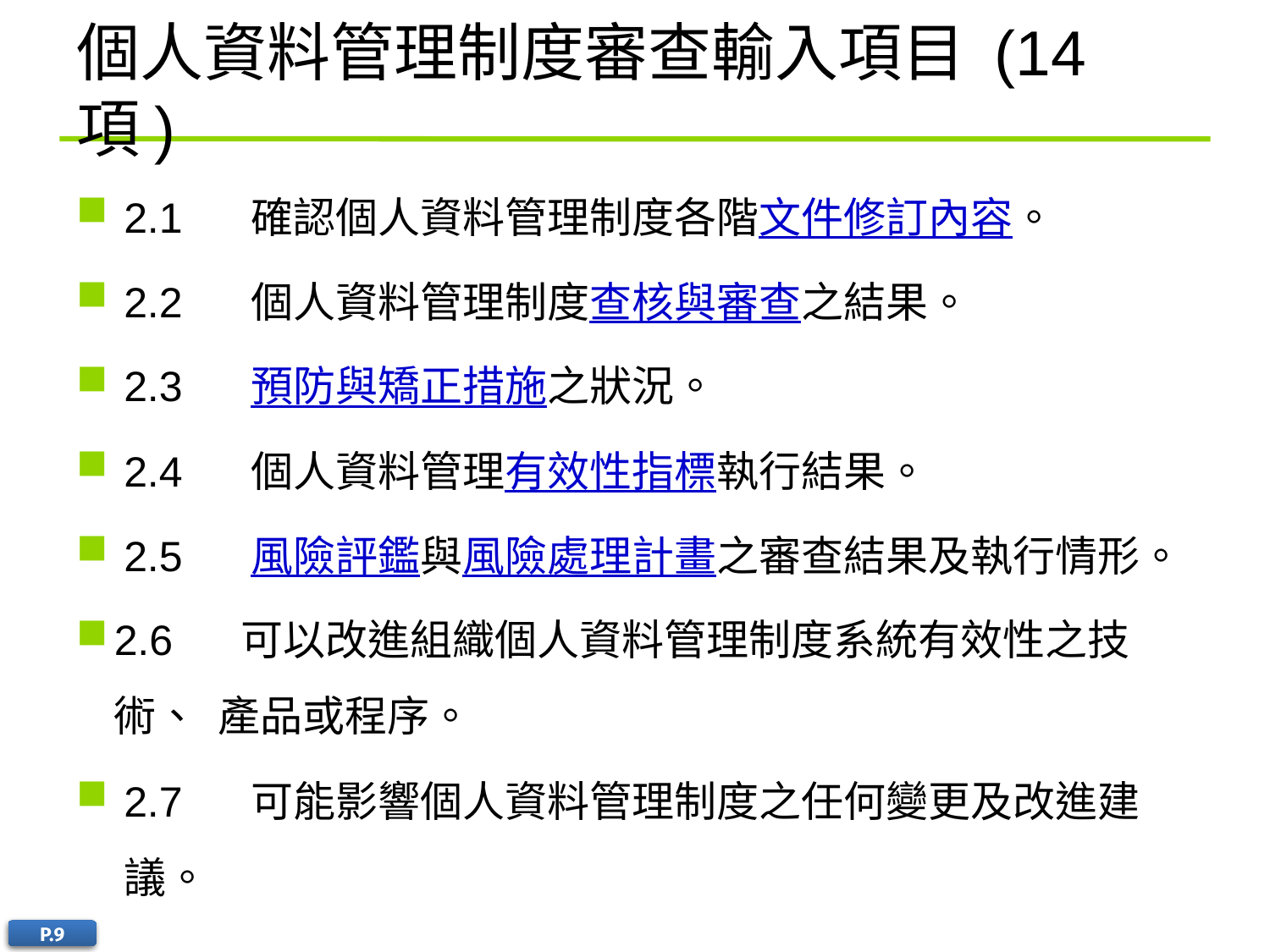

# 個人資料管理制度審查輸入項目 (14項)
2.1	確認個人資料管理制度各階文件修訂內容。
2.2	個人資料管理制度查核與審查之結果。
2.3	預防與矯正措施之狀況。
2.4	個人資料管理有效性指標執行結果。
2.5	風險評鑑與風險處理計畫之審查結果及執行情形。
2.6	可以改進組織個人資料管理制度系統有效性之技術、  產品或程序。
2.7	可能影響個人資料管理制度之任何變更及改進建議。